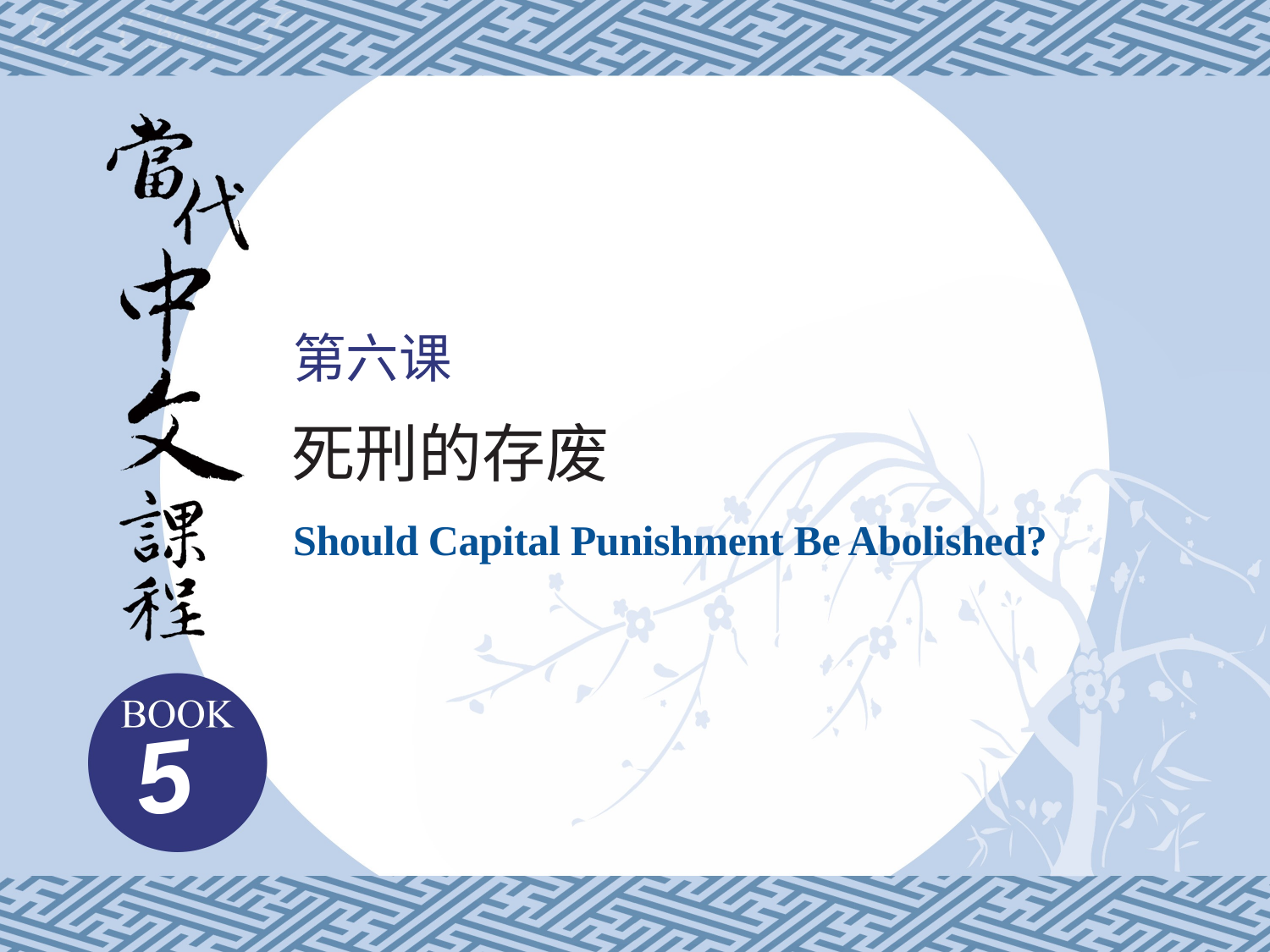

第六课
死刑的存废
Should Capital Punishment Be Abolished?
5